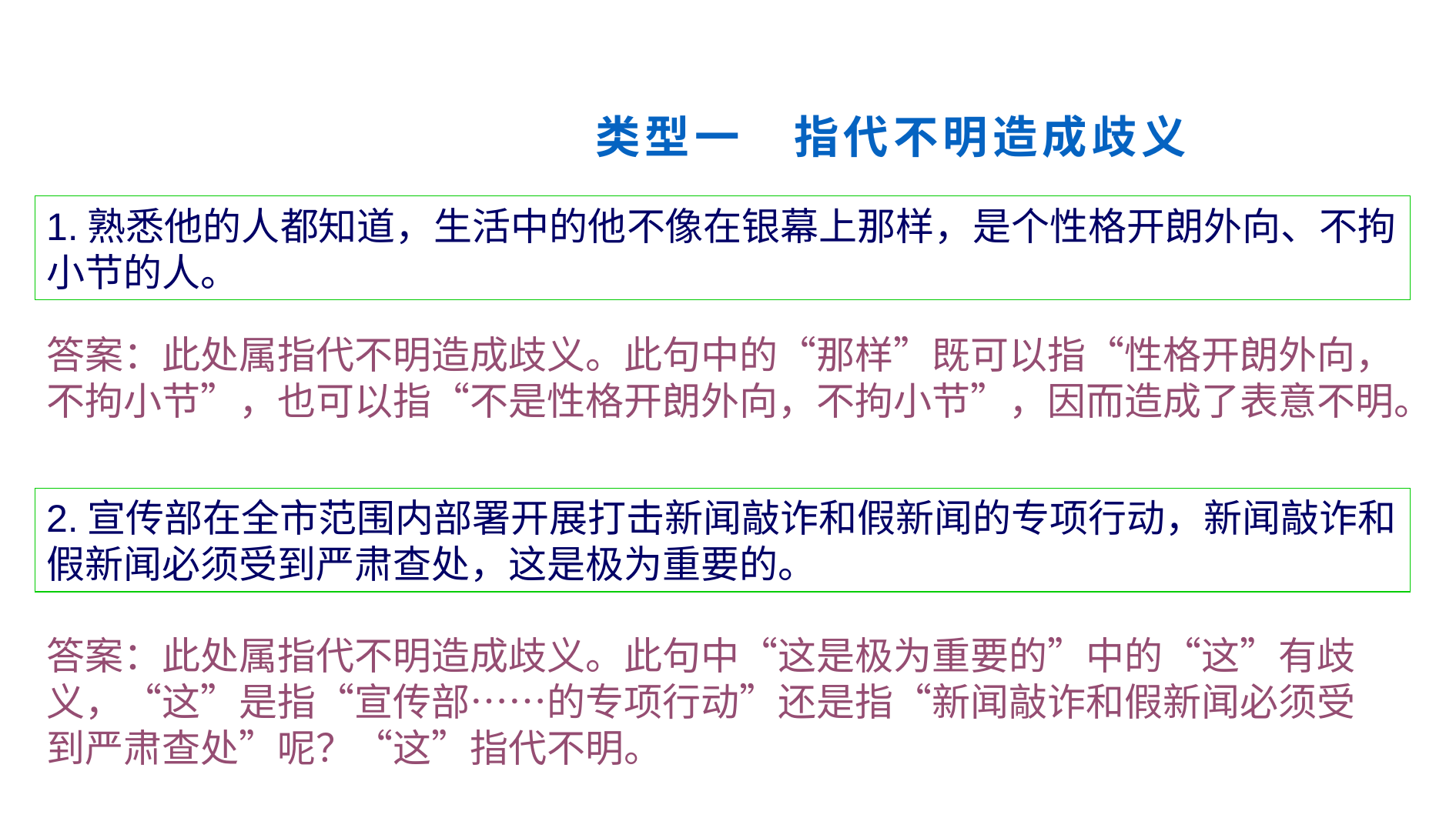

类型一　指代不明造成歧义

1.熟悉他的人都知道，生活中的他不像在银幕上那样，是个性格开朗外向、不拘小节的人。
答案：此处属指代不明造成歧义。此句中的“那样”既可以指“性格开朗外向，不拘小节”，也可以指“不是性格开朗外向，不拘小节”，因而造成了表意不明。

2.宣传部在全市范围内部署开展打击新闻敲诈和假新闻的专项行动，新闻敲诈和假新闻必须受到严肃查处，这是极为重要的。
答案：此处属指代不明造成歧义。此句中“这是极为重要的”中的“这”有歧义，“这”是指“宣传部……的专项行动”还是指“新闻敲诈和假新闻必须受到严肃查处”呢？“这”指代不明。